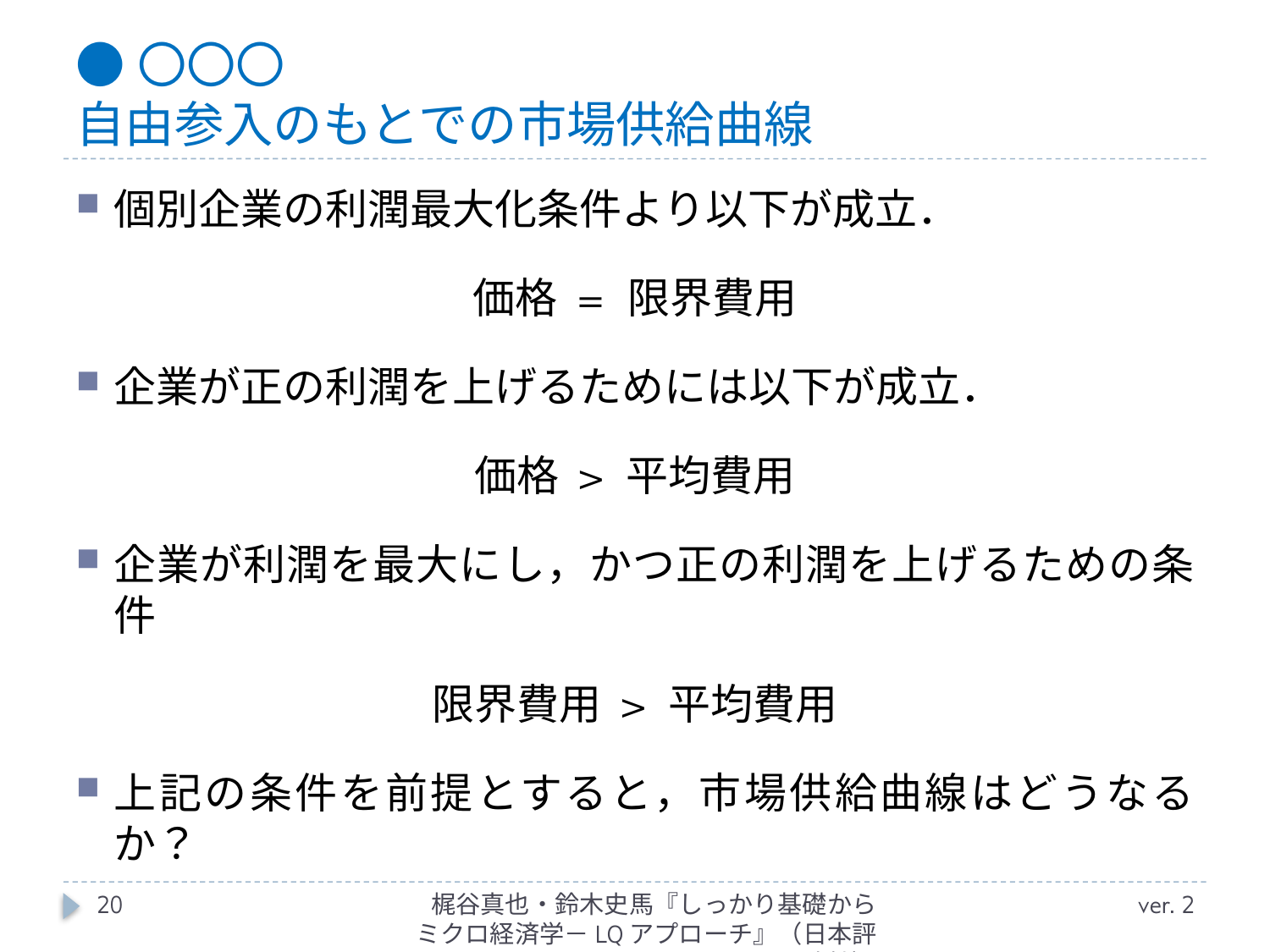

# ●〇〇〇 自由参入のもとでの市場供給曲線
個別企業の利潤最大化条件より以下が成立．

価格 = 限界費用

企業が正の利潤を上げるためには以下が成立．

価格 > 平均費用

企業が利潤を最大にし，かつ正の利潤を上げるための条件

限界費用 > 平均費用

上記の条件を前提とすると，市場供給曲線はどうなるか？
20
梶谷真也・鈴木史馬『しっかり基礎からミクロ経済学－LQアプローチ』（日本評論社）
ver. 2